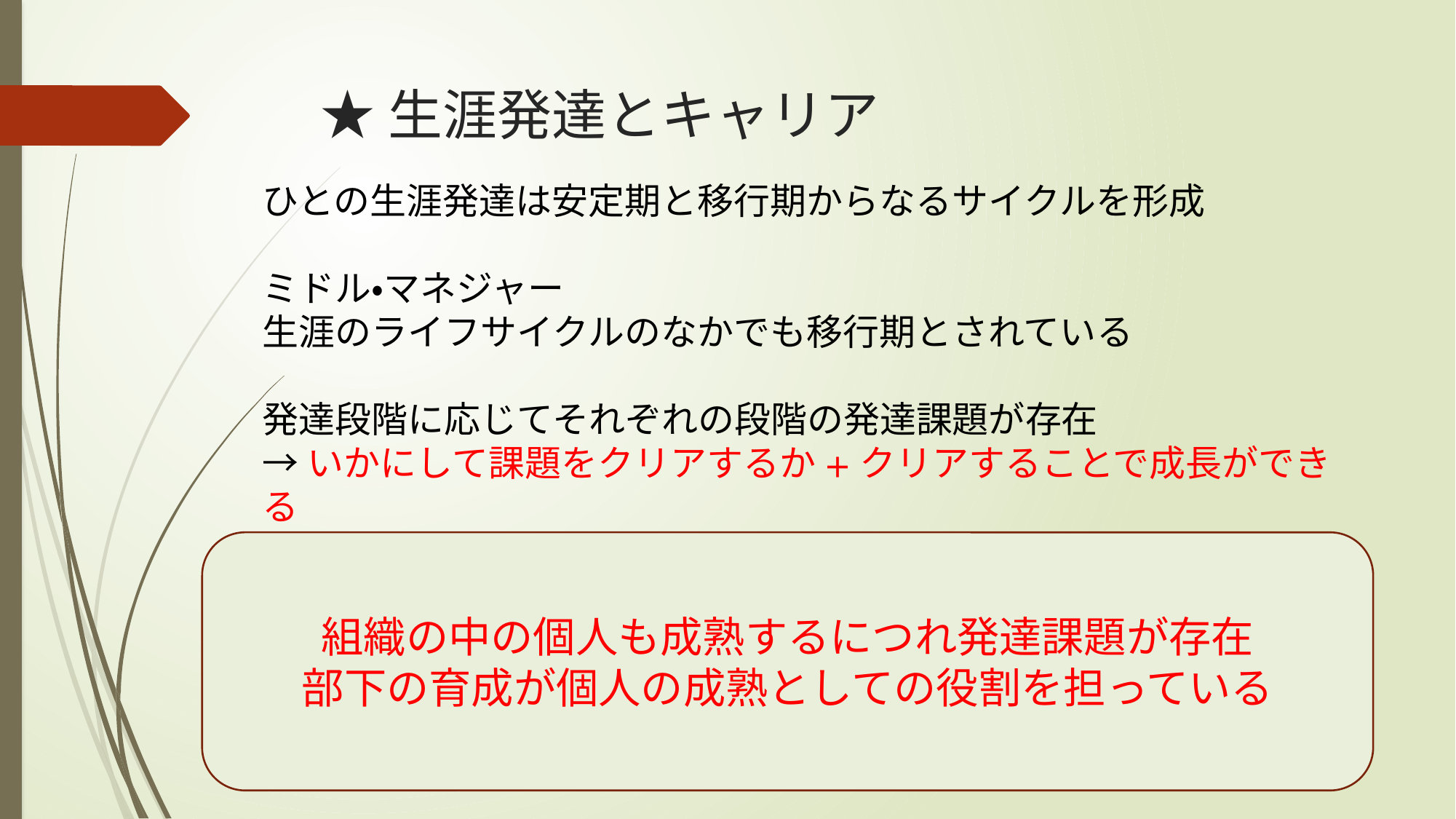

# ★生涯発達とキャリア
ひとの生涯発達は安定期と移行期からなるサイクルを形成

ミドル・マネジャー
生涯のライフサイクルのなかでも移行期とされている

発達段階に応じてそれぞれの段階の発達課題が存在
→いかにして課題をクリアするか+クリアすることで成長ができる
組織の中の個人も成熟するにつれ発達課題が存在
部下の育成が個人の成熟としての役割を担っている